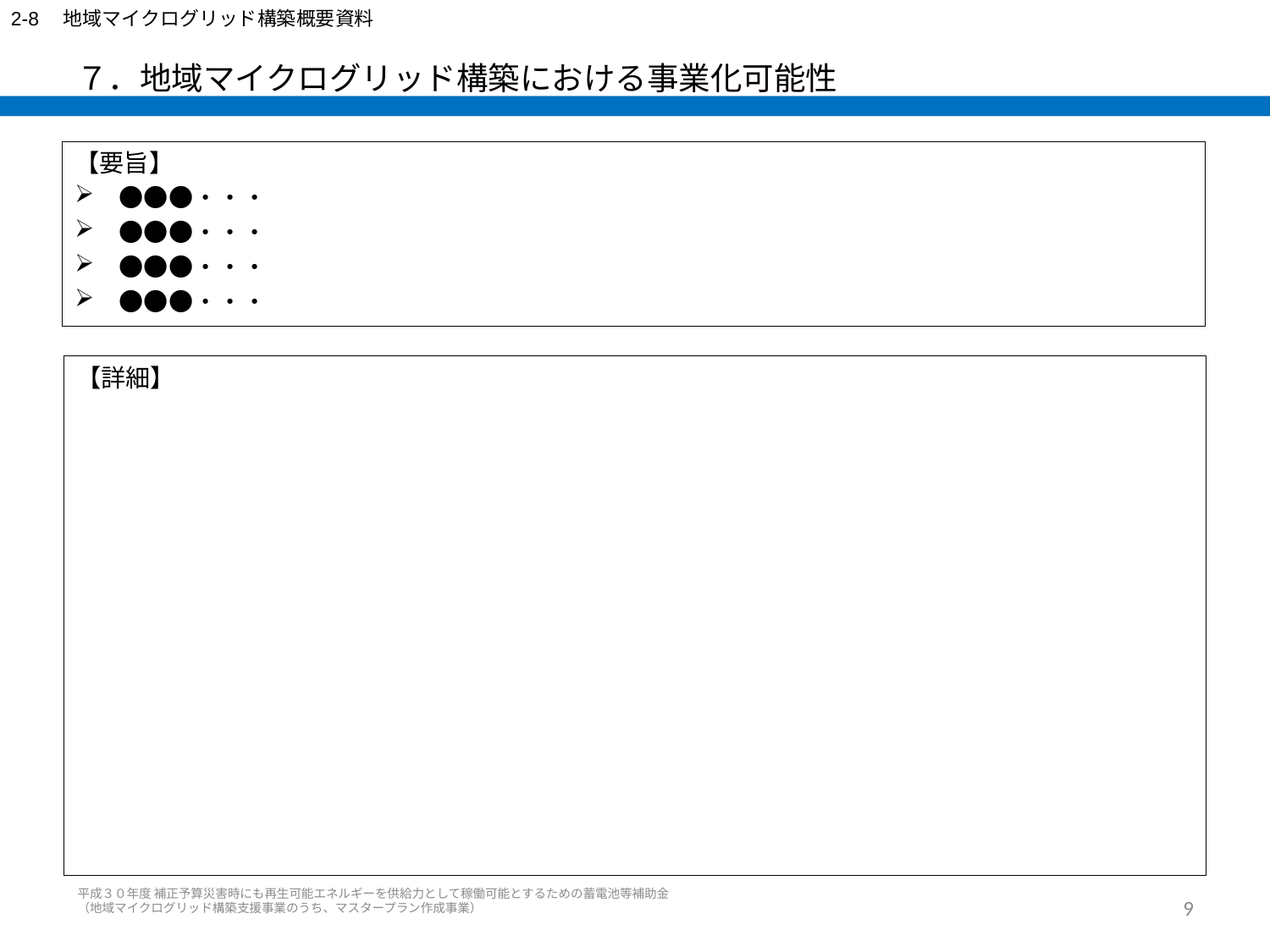

2-8　地域マイクログリッド構築概要資料
# ７．地域マイクログリッド構築における事業化可能性

【要旨】
　●●●・・・
　●●●・・・
　●●●・・・
　●●●・・・
【詳細】
平成３０年度 補正予算災害時にも再生可能エネルギーを供給力として稼働可能とするための蓄電池等補助金
（地域マイクログリッド構築支援事業のうち、マスタープラン作成事業）

9